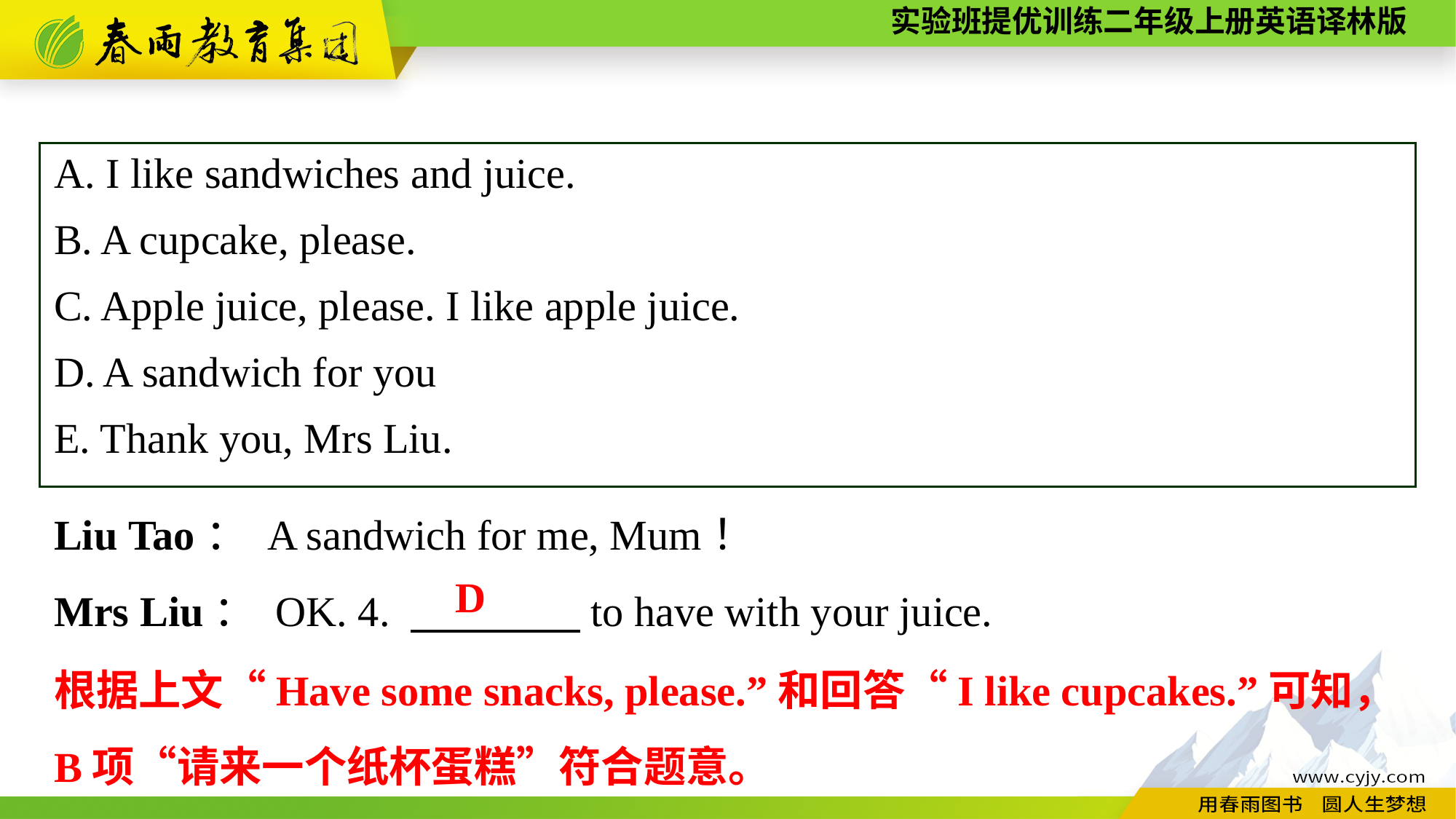

A. I like sandwiches and juice.
B. A cupcake, please.
C. Apple juice, please. I like apple juice.
D. A sandwich for you
E. Thank you, Mrs Liu.

Liu Tao： A sandwich for me, Mum！
Mrs Liu： OK. 4. 　　　　to have with your juice.

D
根据上文“Have some snacks, please.”和回答“I like cupcakes.”可知，B项“请来一个纸杯蛋糕”符合题意。